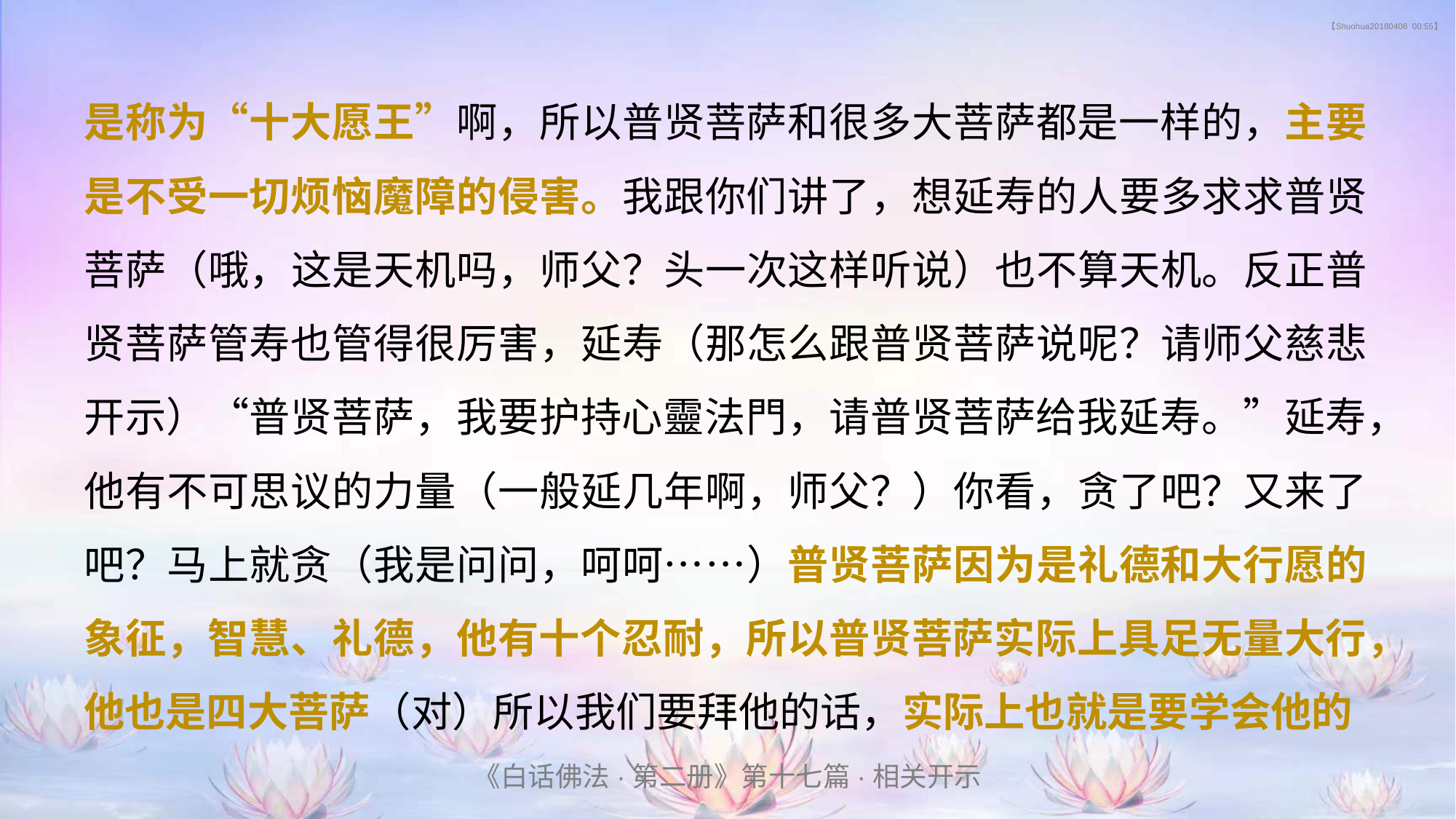

# 【Shuohua20180406  00:55】
是称为“十大愿王”啊，所以普贤菩萨和很多大菩萨都是一样的，主要是不受一切烦恼魔障的侵害。我跟你们讲了，想延寿的人要多求求普贤菩萨（哦，这是天机吗，师父？头一次这样听说）也不算天机。反正普贤菩萨管寿也管得很厉害，延寿（那怎么跟普贤菩萨说呢？请师父慈悲开示）“普贤菩萨，我要护持心靈法門，请普贤菩萨给我延寿。”延寿，他有不可思议的力量（一般延几年啊，师父？）你看，贪了吧？又来了吧？马上就贪（我是问问，呵呵……）普贤菩萨因为是礼德和大行愿的象征，智慧、礼德，他有十个忍耐，所以普贤菩萨实际上具足无量大行，他也是四大菩萨（对）所以我们要拜他的话，实际上也就是要学会他的
《白话佛法·第二册》第十七篇·相关开示